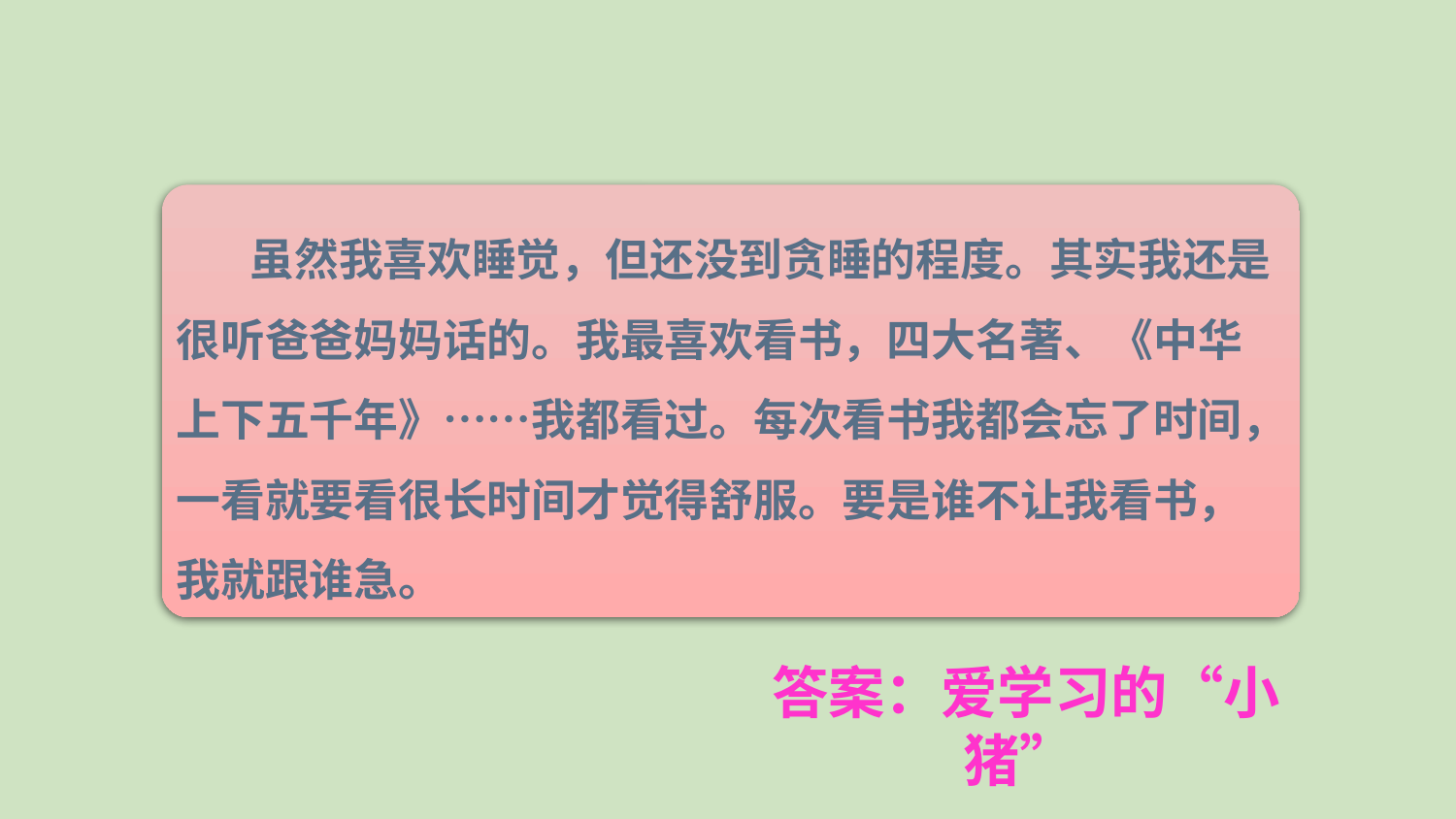

虽然我喜欢睡觉，但还没到贪睡的程度。其实我还是很听爸爸妈妈话的。我最喜欢看书，四大名著、《中华上下五千年》……我都看过。每次看书我都会忘了时间，一看就要看很长时间才觉得舒服。要是谁不让我看书，我就跟谁急。
答案：爱学习的“小猪”